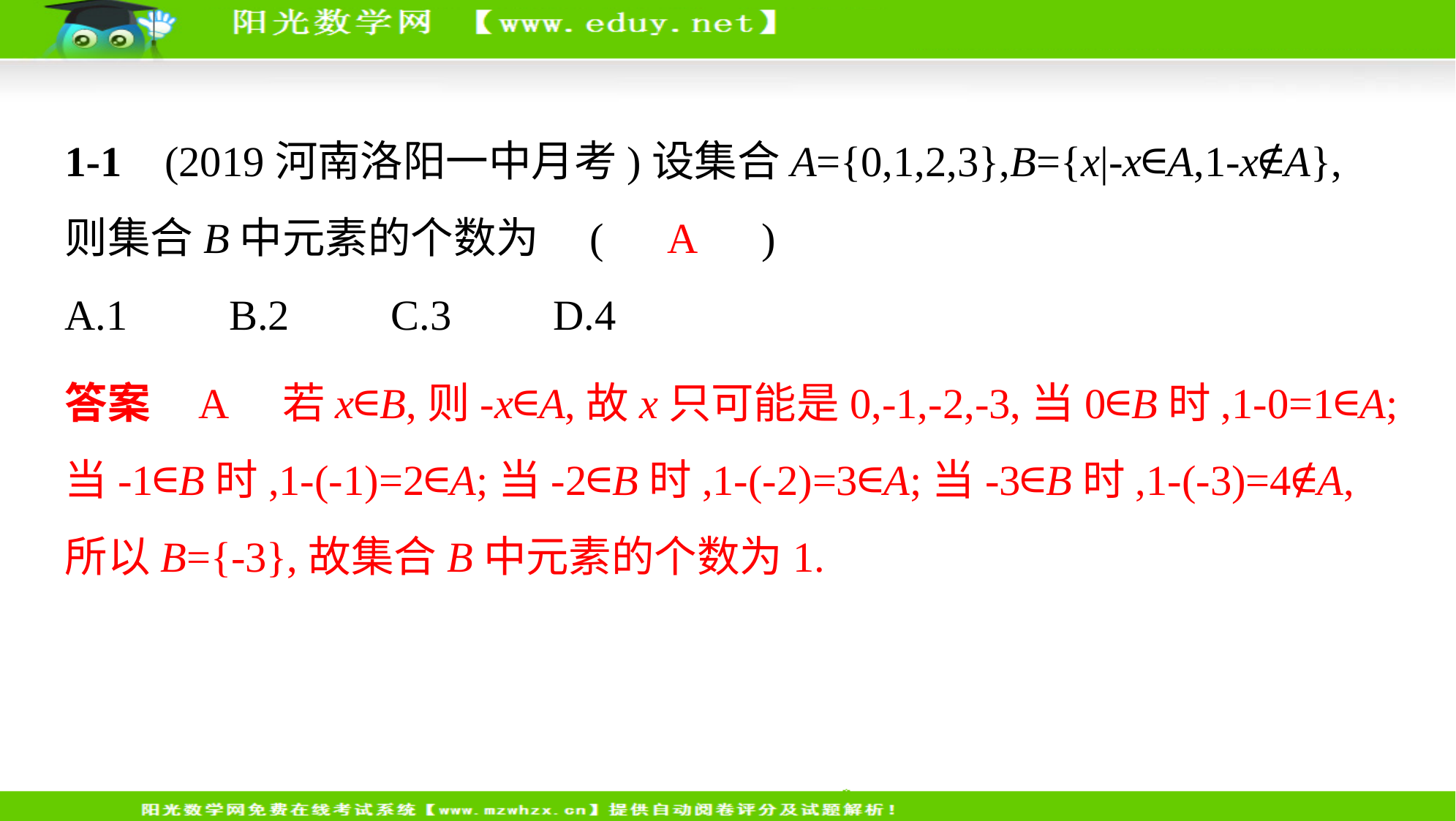

1-1    (2019河南洛阳一中月考)设集合A={0,1,2,3},B={x|-x∈A,1-x∉A},
则集合B中元素的个数为 (　A　)
A.1　    B.2　    C.3　    D.4

答案    A　若x∈B,则-x∈A,故x只可能是0,-1,-2,-3,当0∈B时,1-0=1∈A;
当-1∈B时,1-(-1)=2∈A;当-2∈B时,1-(-2)=3∈A;当-3∈B时,1-(-3)=4∉A,
所以B={-3},故集合B中元素的个数为1.